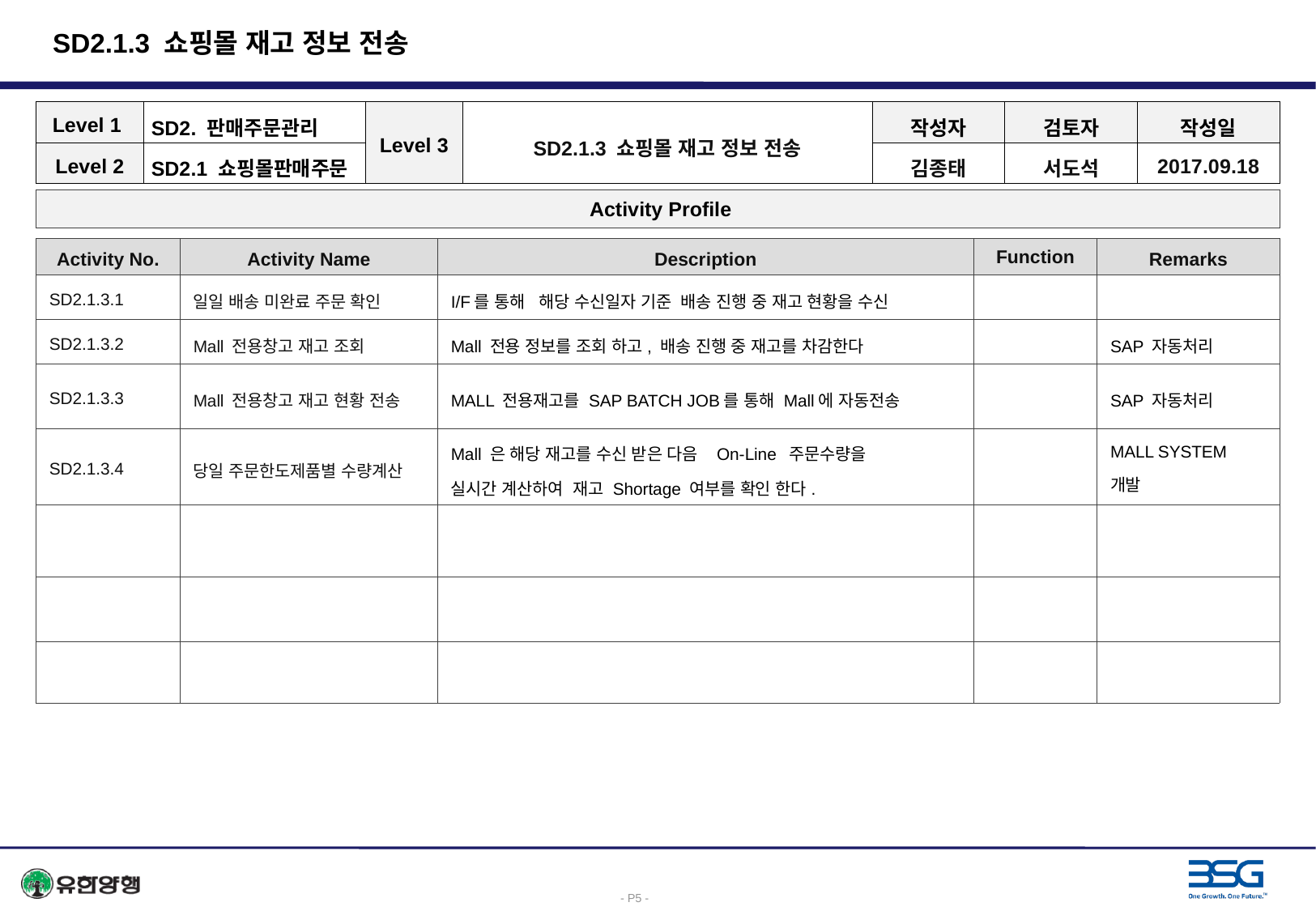

# SD2.1.3 쇼핑몰 재고 정보 전송
| Level 1 | SD2. 판매주문관리 | Level 3 | SD2.1.3 쇼핑몰 재고 정보 전송 | 작성자 | 검토자 | 작성일 |
| --- | --- | --- | --- | --- | --- | --- |
| Level 2 | SD2.1 쇼핑몰판매주문 |  |  | 김종태 | 서도석 | 2017.09.18 |
 Activity Profile
| Activity No. | Activity Name | Description | Function | Remarks |
| --- | --- | --- | --- | --- |
| SD2.1.3.1 | 일일 배송 미완료 주문 확인 | I/F를 통해 해당 수신일자 기준 배송 진행 중 재고 현황을 수신 |  |  |
| SD2.1.3.2 | Mall 전용창고 재고 조회 | Mall 전용 정보를 조회 하고, 배송 진행 중 재고를 차감한다 |  | SAP 자동처리 |
| SD2.1.3.3 | Mall 전용창고 재고 현황 전송 | MALL 전용재고를 SAP BATCH JOB를 통해 Mall에 자동전송 |  | SAP 자동처리 |
| SD2.1.3.4 | 당일 주문한도제품별 수량계산 | Mall 은 해당 재고를 수신 받은 다음 On-Line 주문수량을 실시간 계산하여 재고 Shortage 여부를 확인 한다. |  | MALL SYSTEM 개발 |
|  |  |  |  |  |
|  |  |  |  |  |
|  |  |  |  |  |